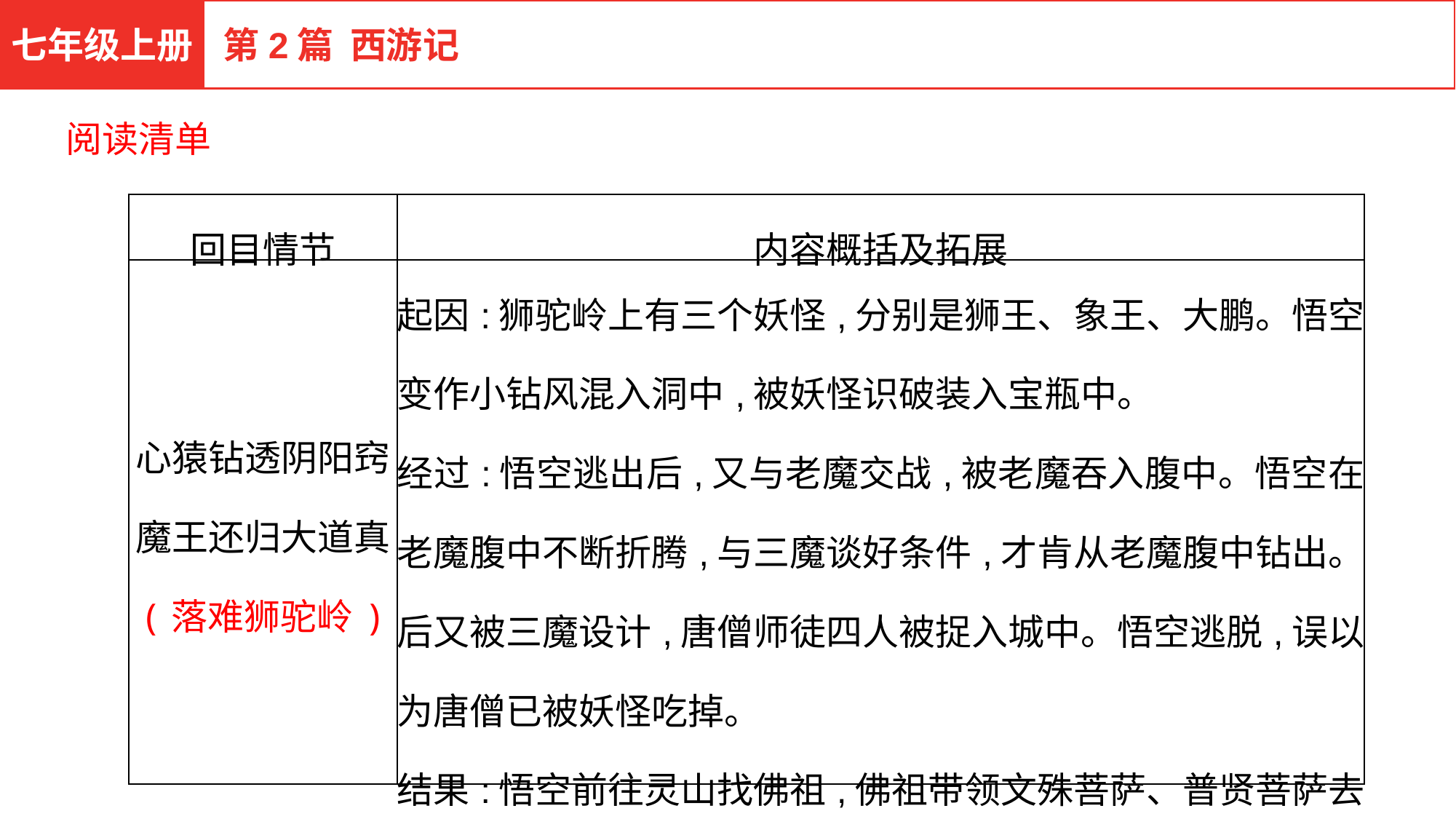

七年级上册
第2篇  西游记
阅读清单
| 回目情节 | 内容概括及拓展 |
| --- | --- |
| 心猿钻透阴阳窍 魔王还归大道真 (落难狮驼岭) | 起因:狮驼岭上有三个妖怪,分别是狮王、象王、大鹏。悟空变作小钻风混入洞中,被妖怪识破装入宝瓶中。 经过:悟空逃出后,又与老魔交战,被老魔吞入腹中。悟空在老魔腹中不断折腾,与三魔谈好条件,才肯从老魔腹中钻出。后又被三魔设计,唐僧师徒四人被捉入城中。悟空逃脱,误以为唐僧已被妖怪吃掉。 结果:悟空前往灵山找佛祖,佛祖带领文殊菩萨、普贤菩萨去收服妖怪,救出唐僧等人。 |